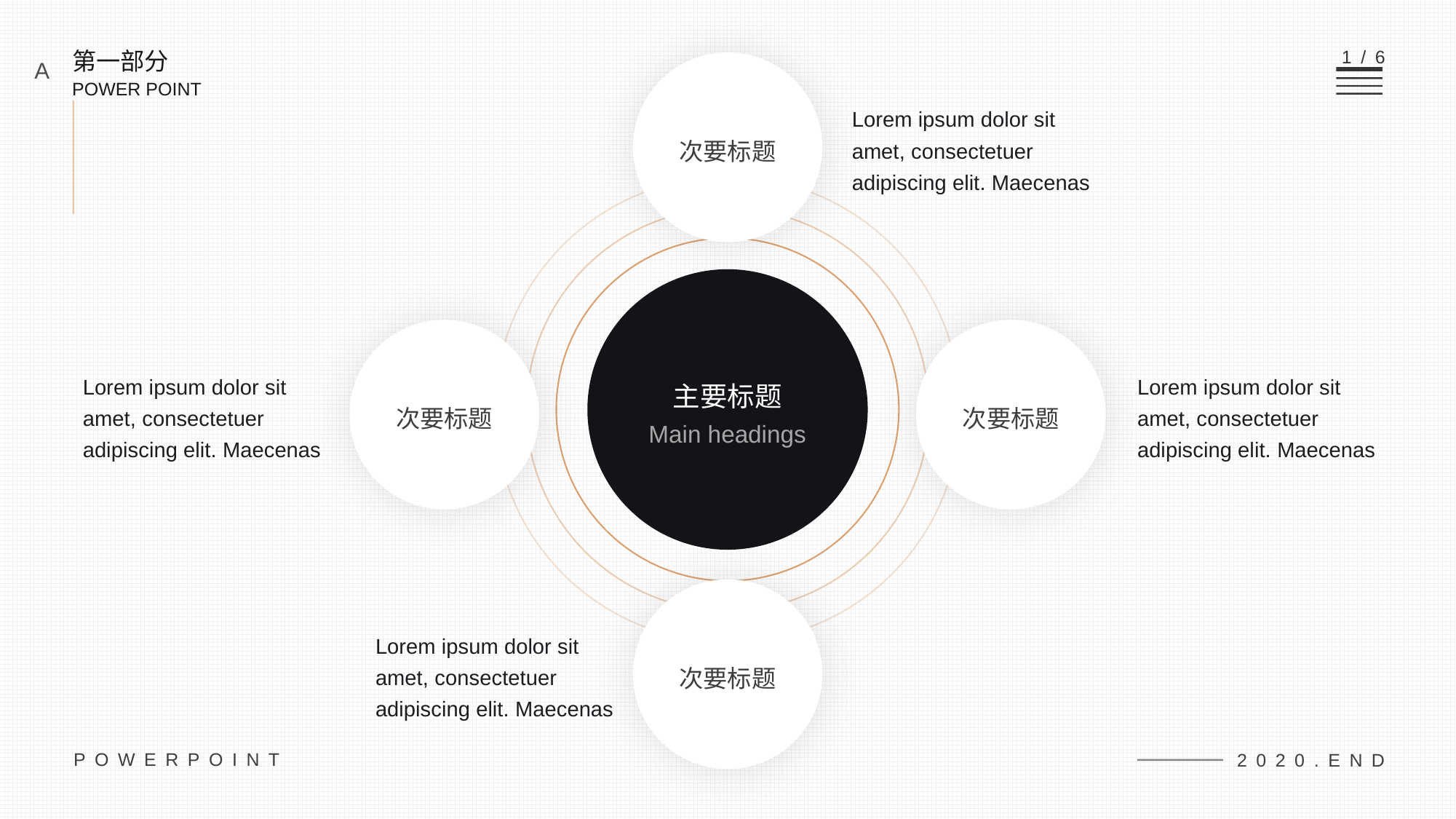

次要标题
Minor heading

1/6

第一部分
POWER POINT
A
次要标题

Lorem ipsum dolor sit amet, consectetuer adipiscing elit. Maecenas

主要标题
Main headings
次要标题
次要标题
Lorem ipsum dolor sit amet, consectetuer adipiscing elit. Maecenas
Lorem ipsum dolor sit amet, consectetuer adipiscing elit. Maecenas
次要标题
POWERPOINT
Lorem ipsum dolor sit amet, consectetuer adipiscing elit. Maecenas
2020.END

主要标题
Main headings